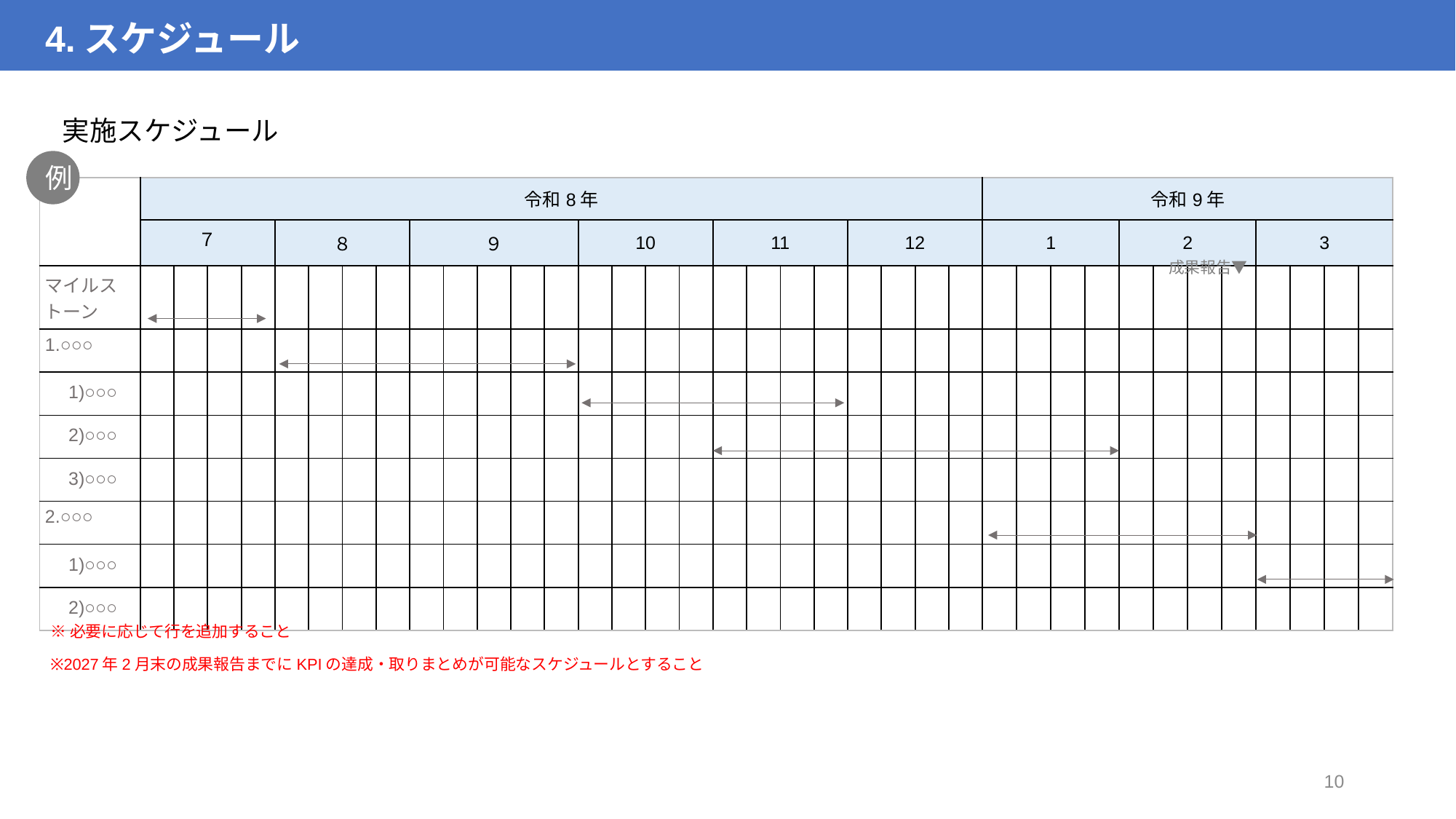

4.スケジュール
実施スケジュール
例
|  | 令和8年 |  |  |  |  |  |  |  |  |  |  |  |  |  |  |  |  |  |  |  |  |  |  |  |  | 令和9年 |  |  |  |  |  |  |  |  |  |  |  |
| --- | --- | --- | --- | --- | --- | --- | --- | --- | --- | --- | --- | --- | --- | --- | --- | --- | --- | --- | --- | --- | --- | --- | --- | --- | --- | --- | --- | --- | --- | --- | --- | --- | --- | --- | --- | --- | --- |
|  | ７ |  |  |  | ８ |  |  |  | ９ |  |  |  |  | 10 |  |  |  | 11 |  |  |  | 12 |  |  |  | 1 |  |  |  | 2 |  |  |  | 3 |  |  |  |
| マイルストーン |  |  |  |  |  |  |  |  |  |  |  |  |  |  |  |  |  |  |  |  |  |  |  |  |  |  |  |  |  |  |  |  |  |  |  |  |  |
| 1.○○○ |  |  |  |  |  |  |  |  |  |  |  |  |  |  |  |  |  |  |  |  |  |  |  |  |  |  |  |  |  |  |  |  |  |  |  |  |  |
| 1)○○○ |  |  |  |  |  |  |  |  |  |  |  |  |  |  |  |  |  |  |  |  |  |  |  |  |  |  |  |  |  |  |  |  |  |  |  |  |  |
| 2)○○○ |  |  |  |  |  |  |  |  |  |  |  |  |  |  |  |  |  |  |  |  |  |  |  |  |  |  |  |  |  |  |  |  |  |  |  |  |  |
| 3)○○○ |  |  |  |  |  |  |  |  |  |  |  |  |  |  |  |  |  |  |  |  |  |  |  |  |  |  |  |  |  |  |  |  |  |  |  |  |  |
| 2.○○○ |  |  |  |  |  |  |  |  |  |  |  |  |  |  |  |  |  |  |  |  |  |  |  |  |  |  |  |  |  |  |  |  |  |  |  |  |  |
| 1)○○○ |  |  |  |  |  |  |  |  |  |  |  |  |  |  |  |  |  |  |  |  |  |  |  |  |  |  |  |  |  |  |  |  |  |  |  |  |  |
| 2)○○○ |  |  |  |  |  |  |  |  |  |  |  |  |  |  |  |  |  |  |  |  |  |  |  |  |  |  |  |  |  |  |  |  |  |  |  |  |  |
成果報告▼
※必要に応じて行を追加すること
※2027年2月末の成果報告までにKPIの達成・取りまとめが可能なスケジュールとすること
10